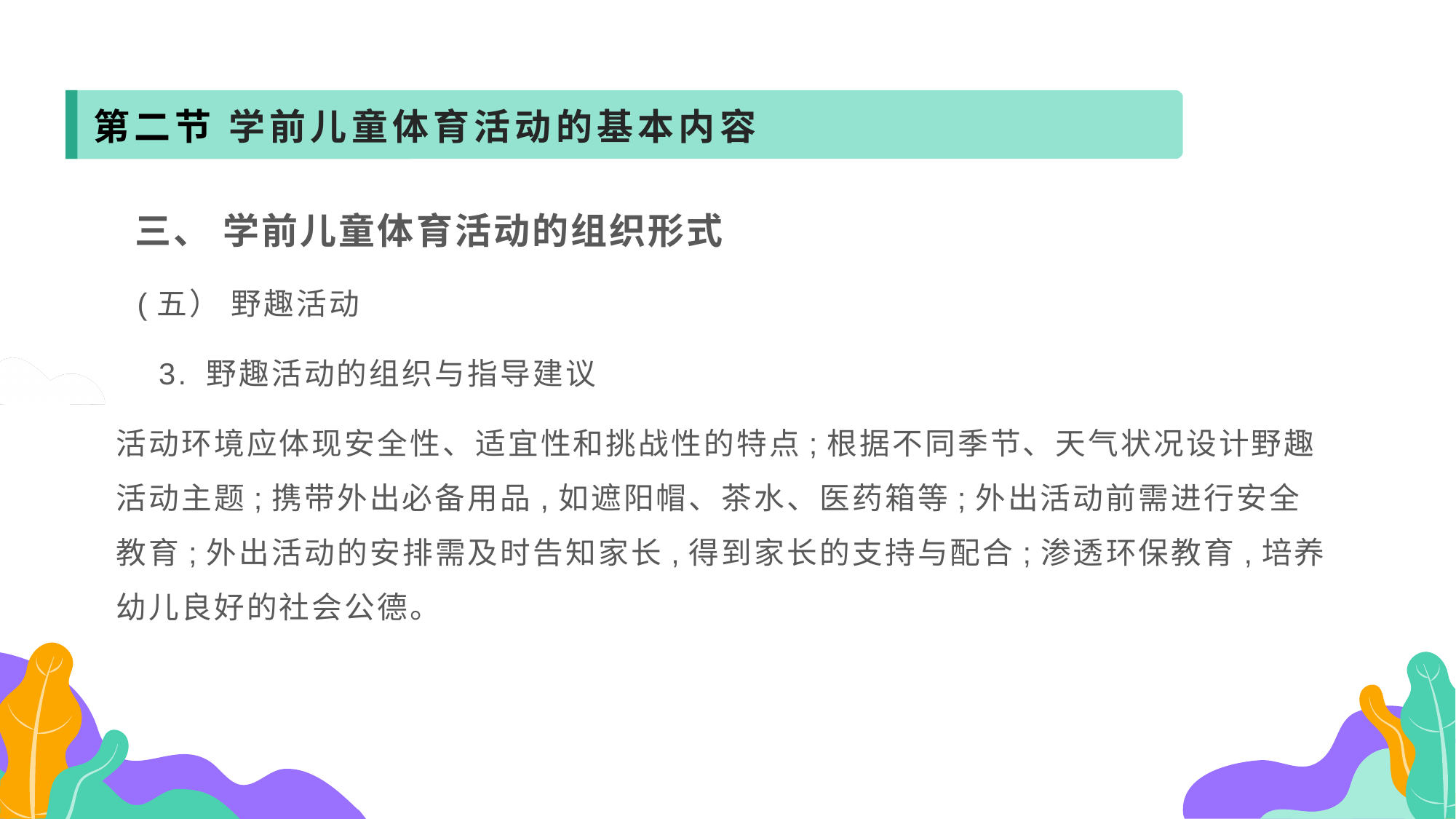

第二节 学前儿童体育活动的基本内容
 三、 学前儿童体育活动的组织形式
  (五） 野趣活动
    3. 野趣活动的组织与指导建议
活动环境应体现安全性、适宜性和挑战性的特点;根据不同季节、天气状况设计野趣活动主题;携带外出必备用品,如遮阳帽、茶水、医药箱等;外出活动前需进行安全教育;外出活动的安排需及时告知家长,得到家长的支持与配合;渗透环保教育,培养幼儿良好的社会公德。